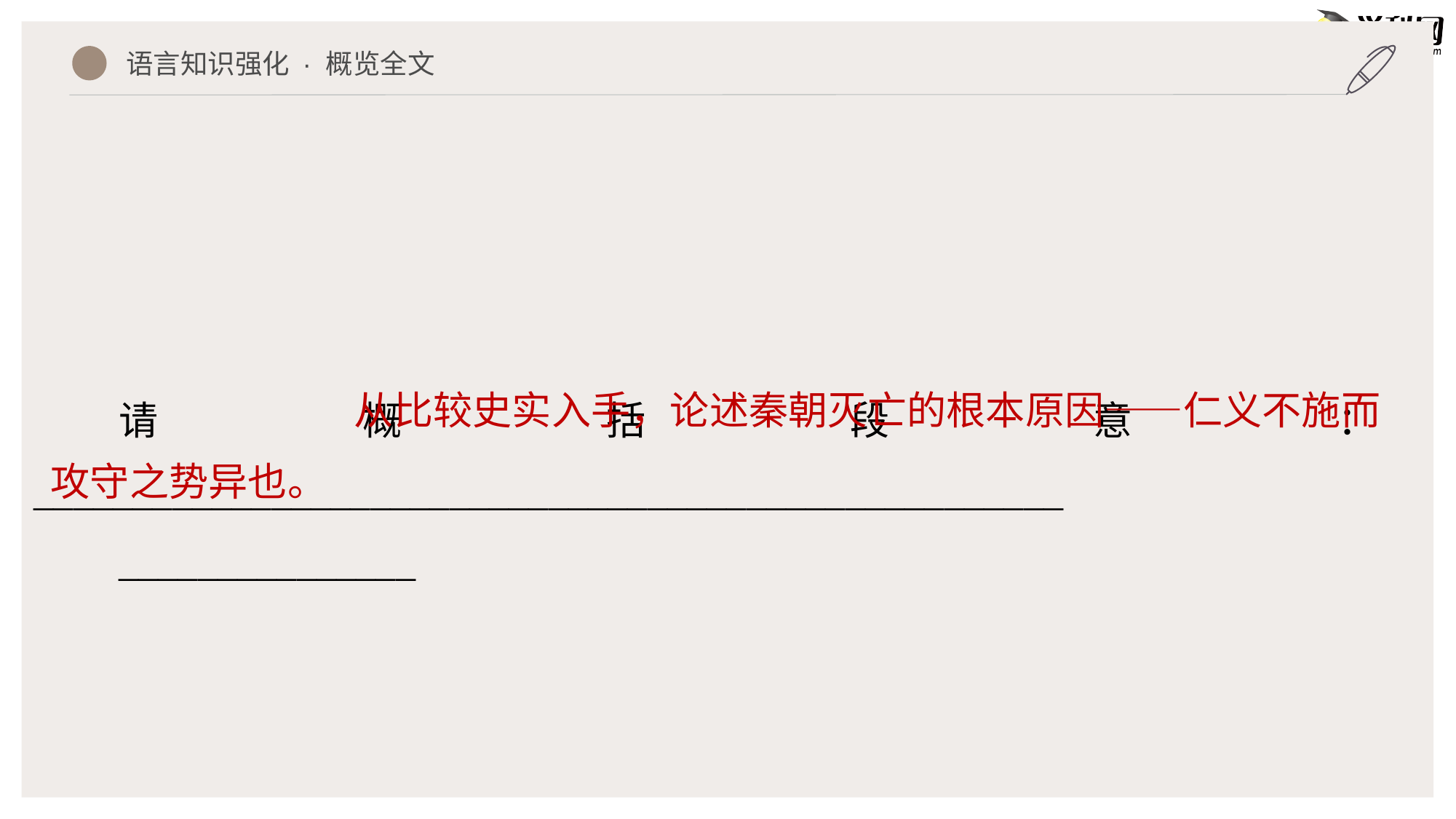

语言知识强化 · 概览全文

                                 从比较史实入手，论述秦朝灭亡的根本原因——仁义不施而攻守之势异也。
请概括段意：____________________________________________________
_______________